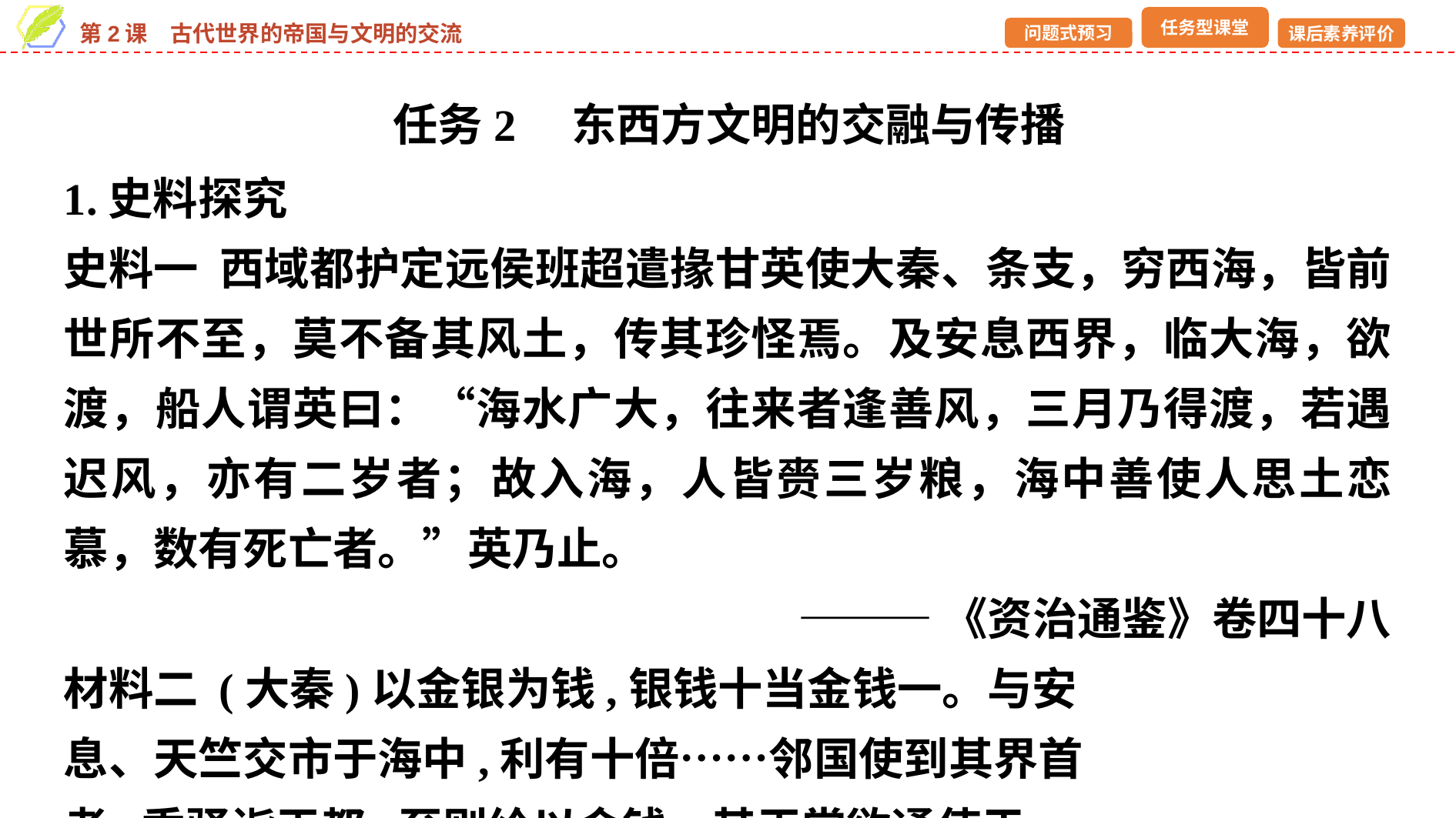

任务2　东西方文明的交融与传播
1.史料探究
史料一  西域都护定远侯班超遣掾甘英使大秦、条支，穷西海，皆前世所不至，莫不备其风土，传其珍怪焉。及安息西界，临大海，欲渡，船人谓英曰：“海水广大，往来者逢善风，三月乃得渡，若遇迟风，亦有二岁者；故入海，人皆赍三岁粮，海中善使人思土恋慕，数有死亡者。”英乃止。
———《资治通鉴》卷四十八
材料二 (大秦)以金银为钱,银钱十当金钱一。与安
息、天竺交市于海中,利有十倍……邻国使到其界首
者,乘驿诣王都,至则给以金钱。其王常欲通使于
汉,而安息欲以汉缯彩与之交市,故遮阂不得自达。
至桓帝延熹九年,大秦王安敦遣使自日南徼外献象
牙、犀角、玳瑁,始乃一通焉。其所表贡,并无珍异,
疑传者过焉。
———《后汉书·西域传》